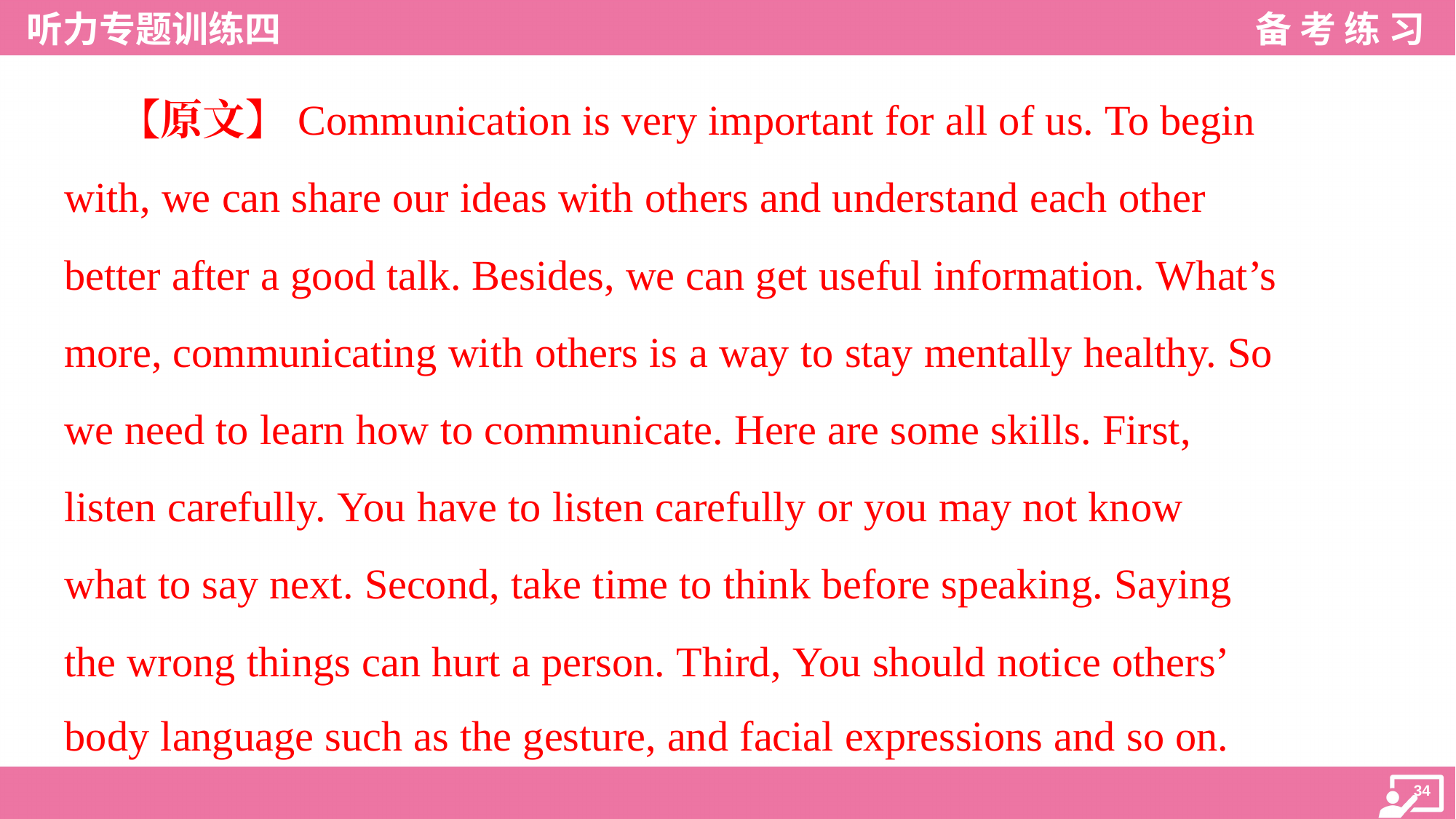

【原文】Communication is very important for all of us. To begin
with, we can share our ideas with others and understand each other
better after a good talk. Besides, we can get useful information. What’s
more, communicating with others is a way to stay mentally healthy. So
we need to learn how to communicate. Here are some skills. First,
listen carefully. You have to listen carefully or you may not know
what to say next. Second, take time to think before speaking. Saying
the wrong things can hurt a person. Third, You should notice others’
body language such as the gesture, and facial expressions and so on.